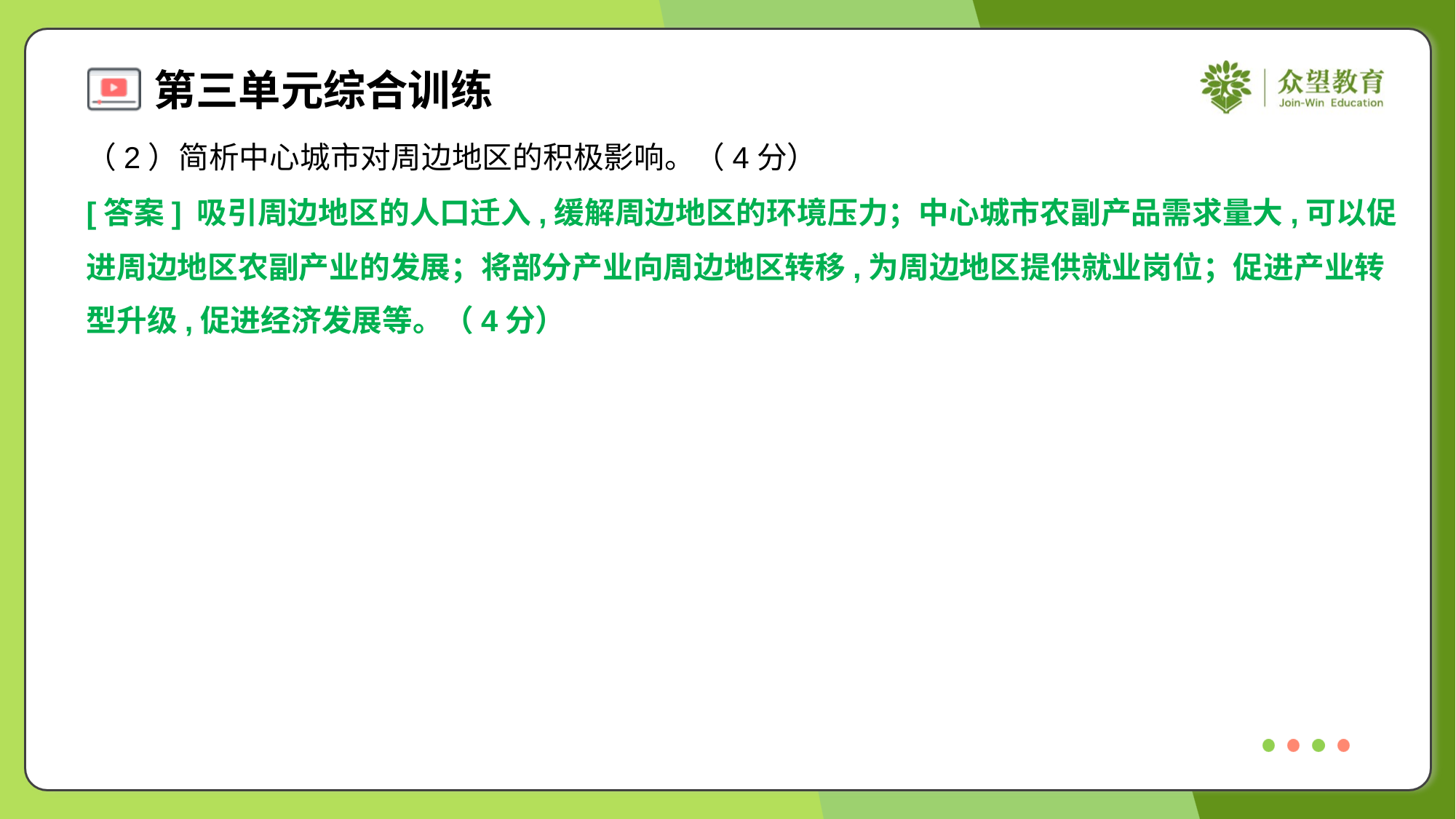

（2）简析中心城市对周边地区的积极影响。（4分）
[答案] 吸引周边地区的人口迁入,缓解周边地区的环境压力；中心城市农副产品需求量大,可以促
进周边地区农副产业的发展；将部分产业向周边地区转移,为周边地区提供就业岗位；促进产业转
型升级,促进经济发展等。（4分）